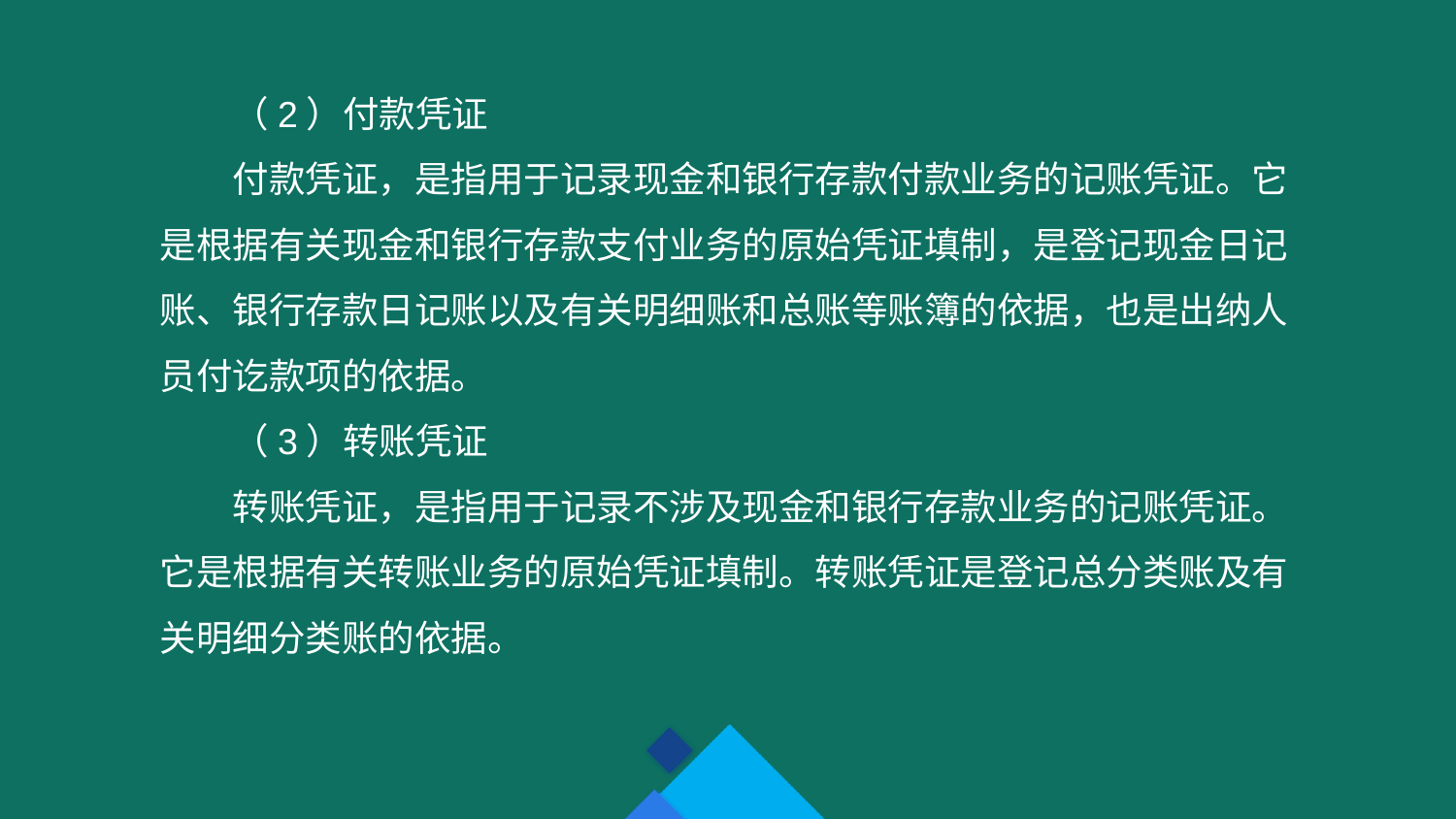

（2）付款凭证
付款凭证，是指用于记录现金和银行存款付款业务的记账凭证。它是根据有关现金和银行存款支付业务的原始凭证填制，是登记现金日记账、银行存款日记账以及有关明细账和总账等账簿的依据，也是出纳人员付讫款项的依据。
（3）转账凭证
转账凭证，是指用于记录不涉及现金和银行存款业务的记账凭证。它是根据有关转账业务的原始凭证填制。转账凭证是登记总分类账及有关明细分类账的依据。